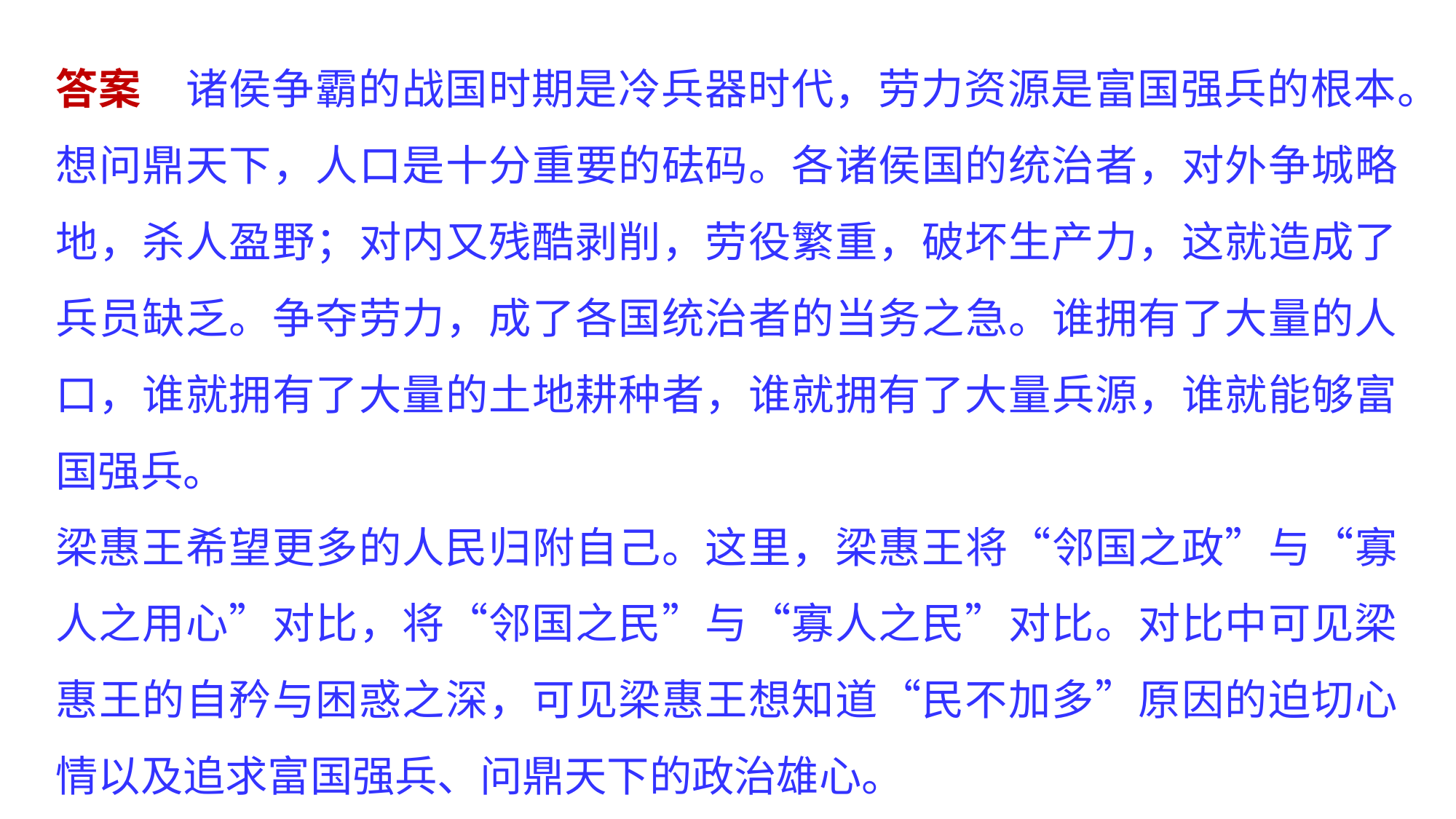

答案　诸侯争霸的战国时期是冷兵器时代，劳力资源是富国强兵的根本。想问鼎天下，人口是十分重要的砝码。各诸侯国的统治者，对外争城略地，杀人盈野；对内又残酷剥削，劳役繁重，破坏生产力，这就造成了兵员缺乏。争夺劳力，成了各国统治者的当务之急。谁拥有了大量的人口，谁就拥有了大量的土地耕种者，谁就拥有了大量兵源，谁就能够富国强兵。
梁惠王希望更多的人民归附自己。这里，梁惠王将“邻国之政”与“寡人之用心”对比，将“邻国之民”与“寡人之民”对比。对比中可见梁惠王的自矜与困惑之深，可见梁惠王想知道“民不加多”原因的迫切心情以及追求富国强兵、问鼎天下的政治雄心。